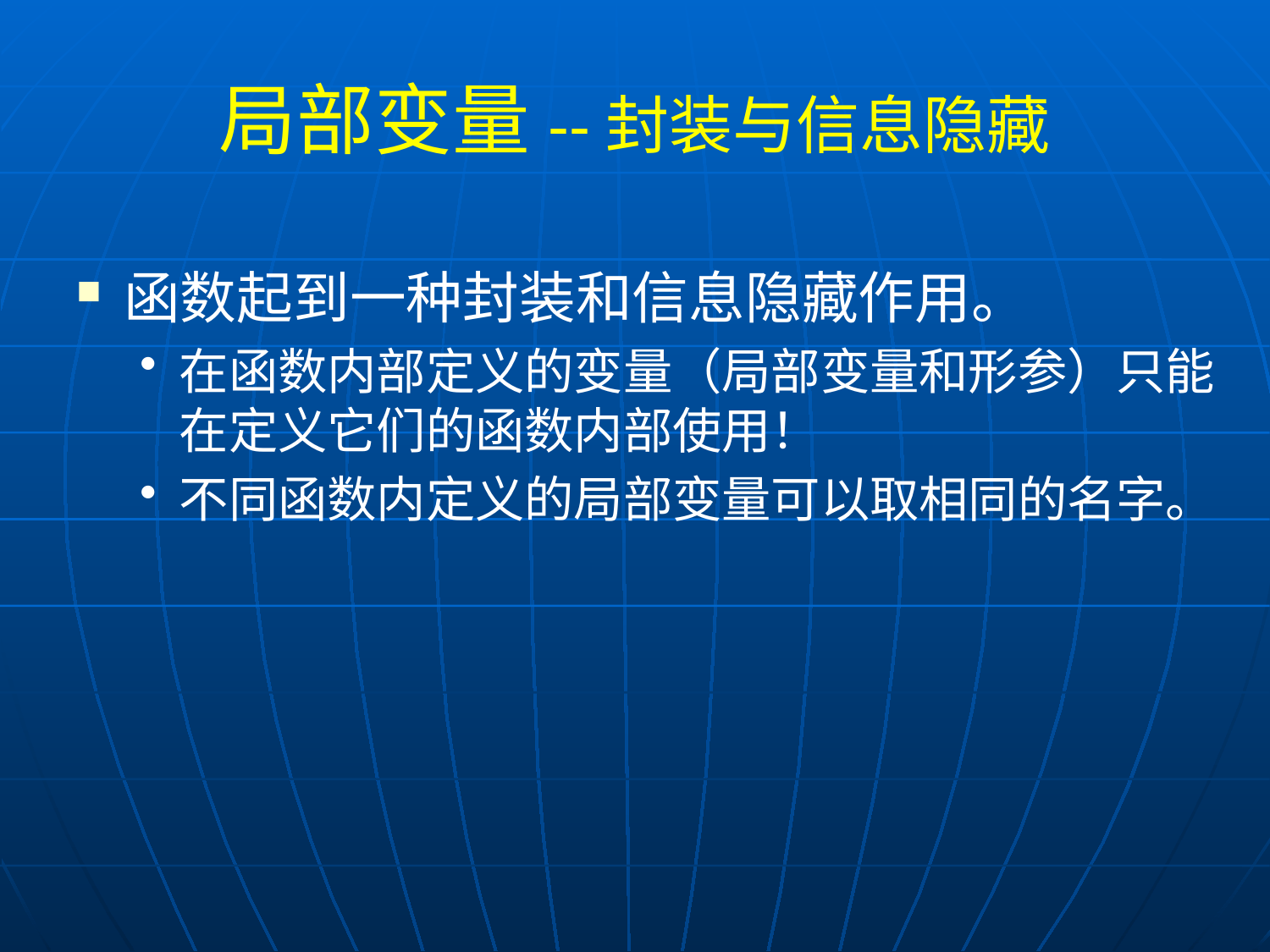

# 局部变量--封装与信息隐藏
函数起到一种封装和信息隐藏作用。
在函数内部定义的变量（局部变量和形参）只能在定义它们的函数内部使用！
不同函数内定义的局部变量可以取相同的名字。